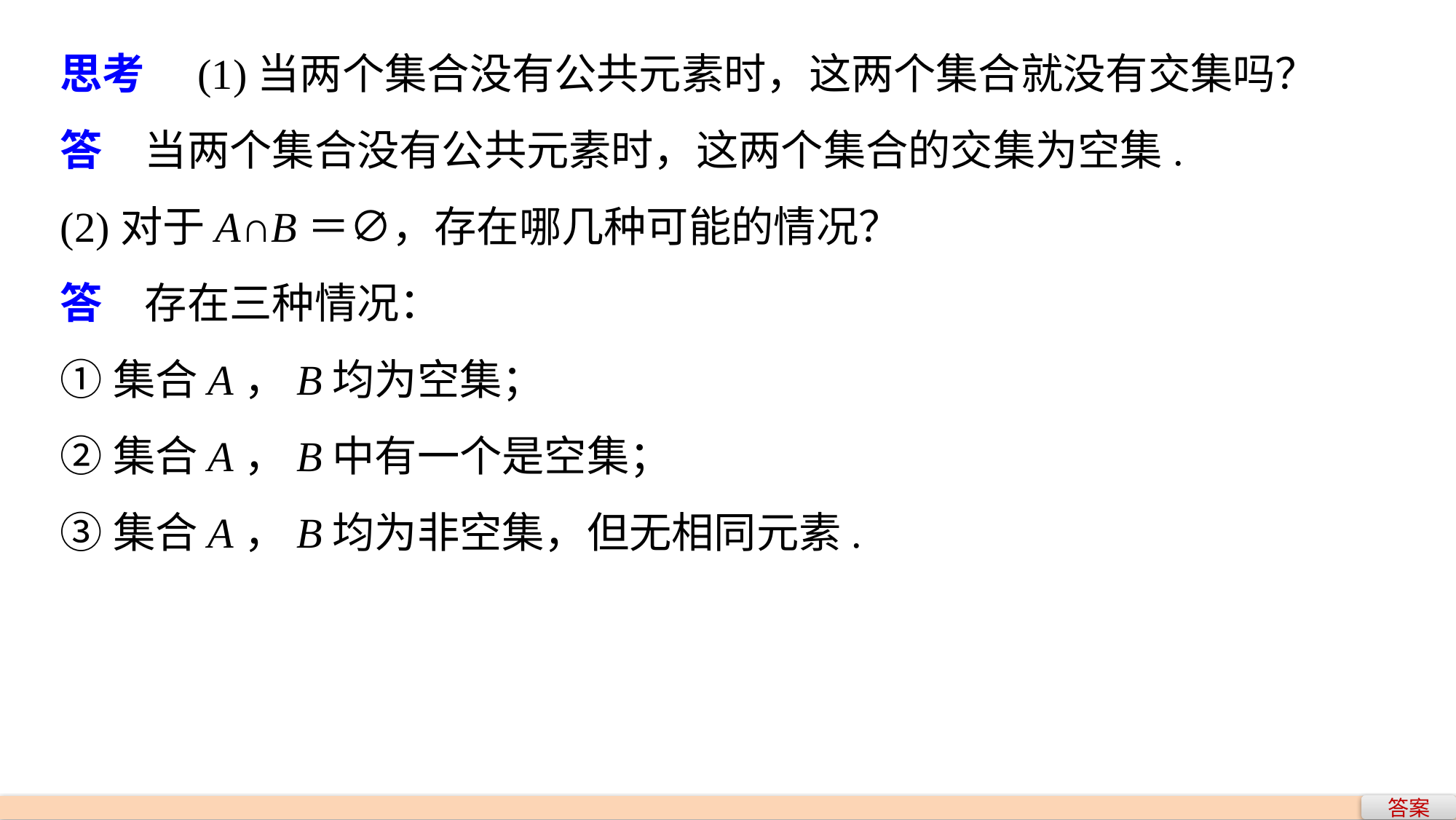

思考　(1)当两个集合没有公共元素时，这两个集合就没有交集吗？
答　当两个集合没有公共元素时，这两个集合的交集为空集.
(2)对于A∩B＝∅，存在哪几种可能的情况？
答　存在三种情况：
①集合A，B均为空集；
②集合A，B中有一个是空集；
③集合A，B均为非空集，但无相同元素.
答案